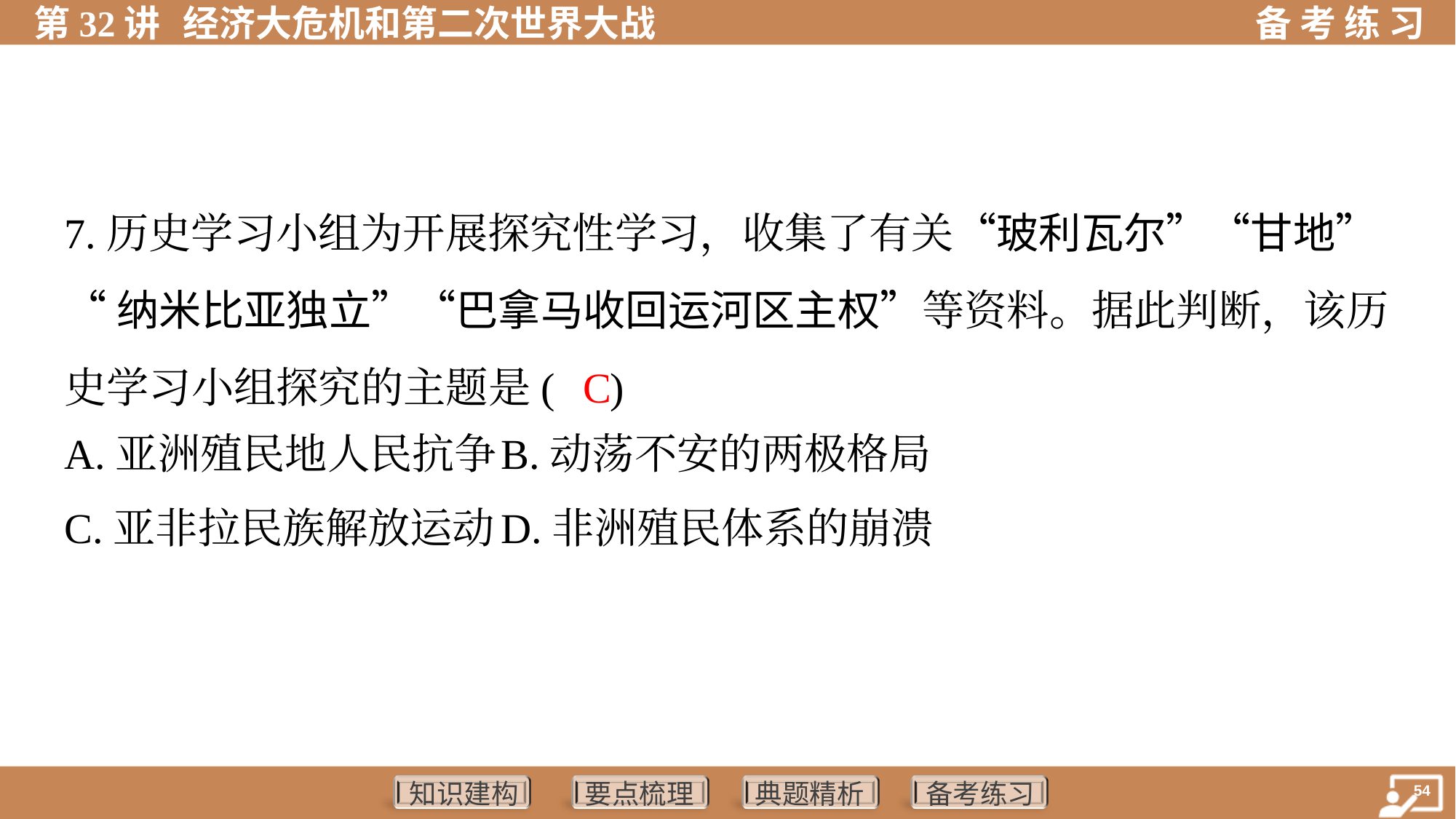

7.历史学习小组为开展探究性学习，收集了有关“玻利瓦尔”“甘地”
“纳米比亚独立”“巴拿马收回运河区主权”等资料。据此判断，该历
史学习小组探究的主题是(     )
  C
A.亚洲殖民地人民抗争	B.动荡不安的两极格局
C.亚非拉民族解放运动	D.非洲殖民体系的崩溃